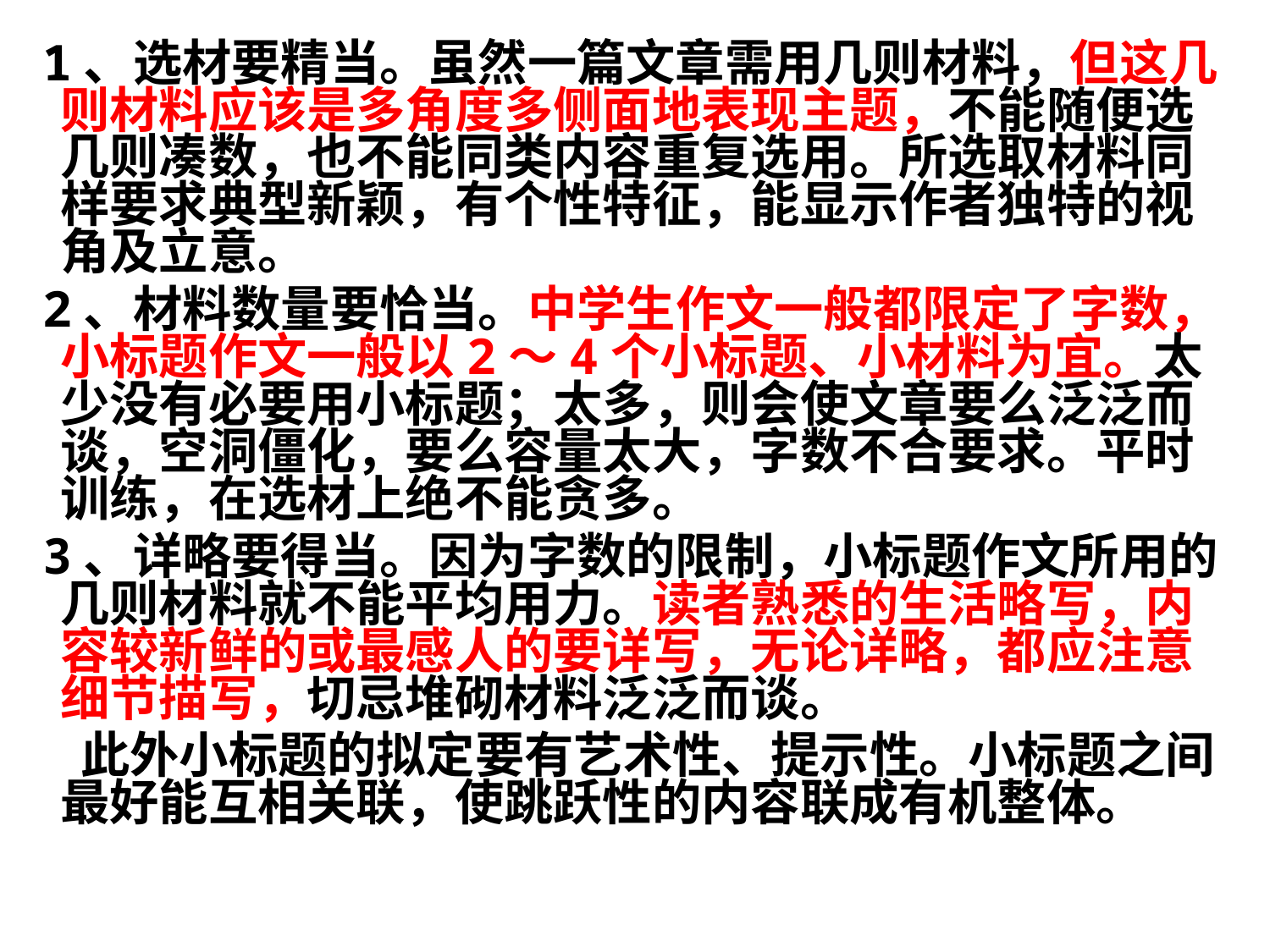

1、选材要精当。虽然一篇文章需用几则材料，但这几则材料应该是多角度多侧面地表现主题，不能随便选几则凑数，也不能同类内容重复选用。所选取材料同样要求典型新颖，有个性特征，能显示作者独特的视角及立意。
 2、材料数量要恰当。中学生作文一般都限定了字数，小标题作文一般以2～4个小标题、小材料为宜。太少没有必要用小标题；太多，则会使文章要么泛泛而谈，空洞僵化，要么容量太大，字数不合要求。平时训练，在选材上绝不能贪多。
 3、详略要得当。因为字数的限制，小标题作文所用的几则材料就不能平均用力。读者熟悉的生活略写，内容较新鲜的或最感人的要详写，无论详略，都应注意细节描写，切忌堆砌材料泛泛而谈。
     此外小标题的拟定要有艺术性、提示性。小标题之间最好能互相关联，使跳跃性的内容联成有机整体。